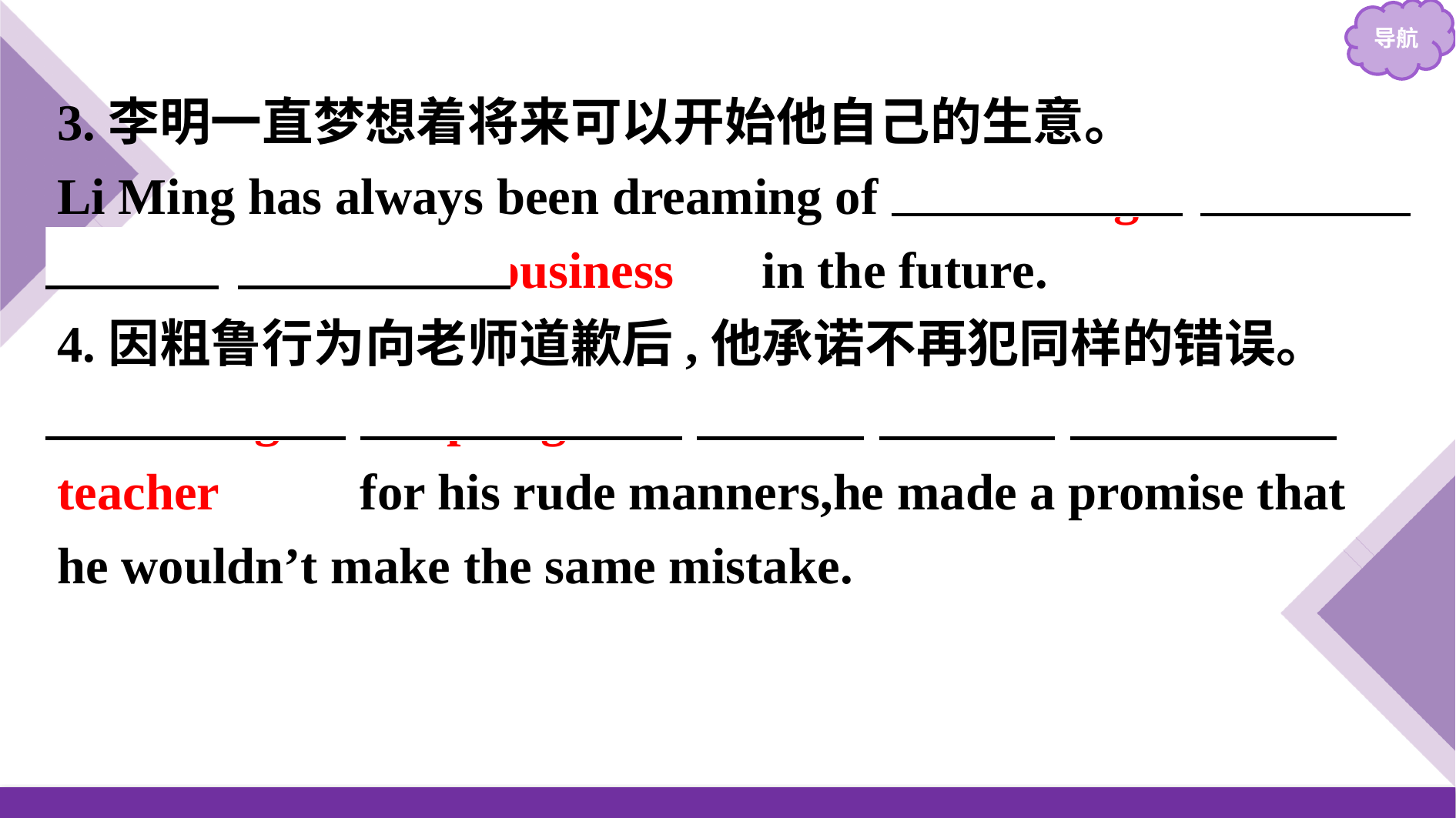

3.李明一直梦想着将来可以开始他自己的生意。
Li Ming has always been dreaming of 　starting　 　his　 　own　 　business　 in the future.
4.因粗鲁行为向老师道歉后,他承诺不再犯同样的错误。
　Having　 　apologised　 　to　 　his　 　teacher　 　for his rude manners,he made a promise that he wouldn’t make the same mistake.